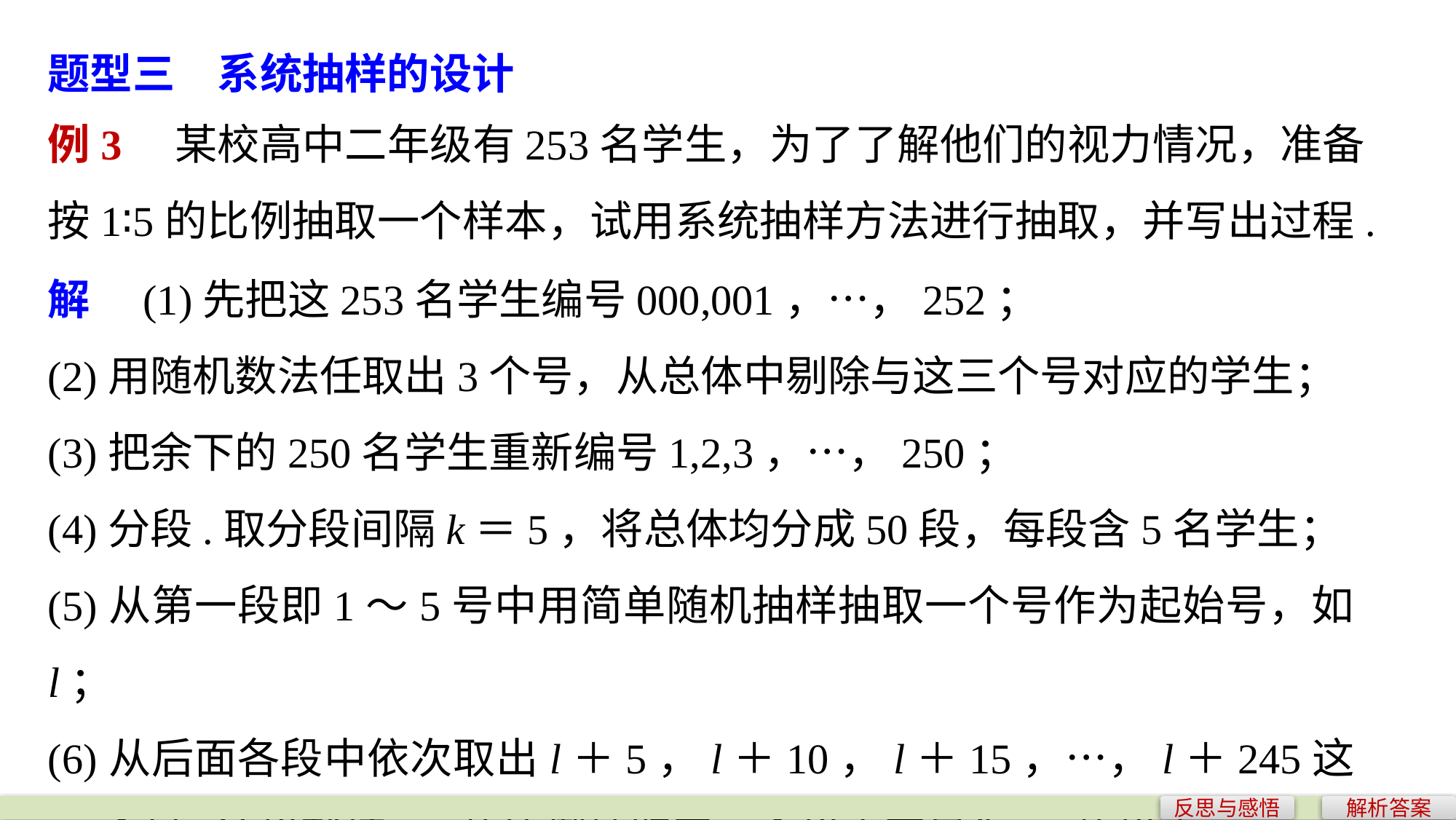

题型三　系统抽样的设计
例3　某校高中二年级有253名学生，为了了解他们的视力情况，准备按1∶5的比例抽取一个样本，试用系统抽样方法进行抽取，并写出过程.
解　(1)先把这253名学生编号000,001，…，252；
(2)用随机数法任取出3个号，从总体中剔除与这三个号对应的学生；
(3)把余下的250名学生重新编号1,2,3，…，250；
(4)分段.取分段间隔k＝5，将总体均分成50段，每段含5名学生；
(5)从第一段即1～5号中用简单随机抽样抽取一个号作为起始号，如l；
(6)从后面各段中依次取出l＋5，l＋10，l＋15，…，l＋245这49个号.这样就按1∶5的比例抽取了一个样本容量为50的样本.
反思与感悟
解析答案